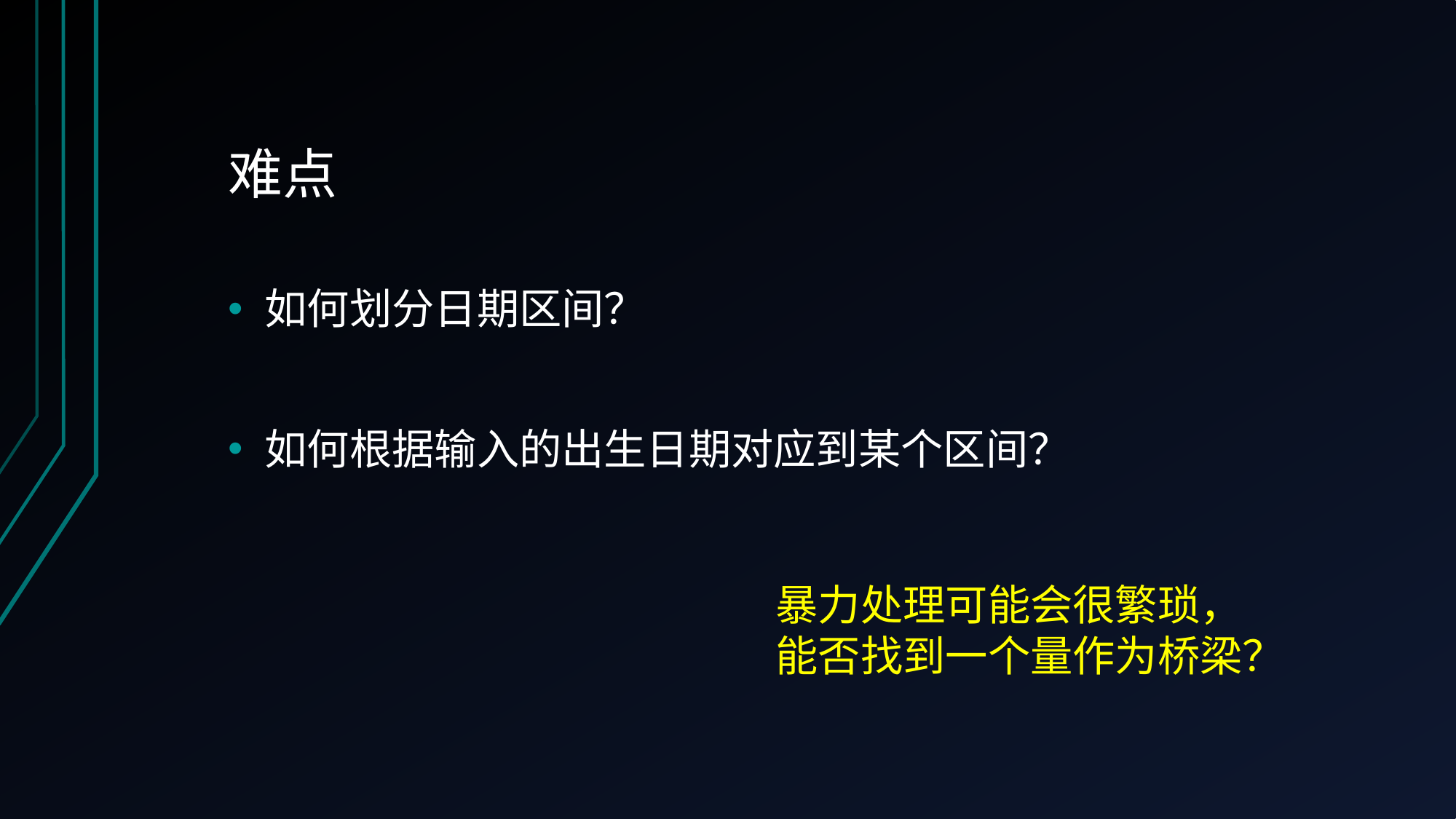

# 难点
如何划分日期区间？

如何根据输入的出生日期对应到某个区间？
暴力处理可能会很繁琐，
能否找到一个量作为桥梁？